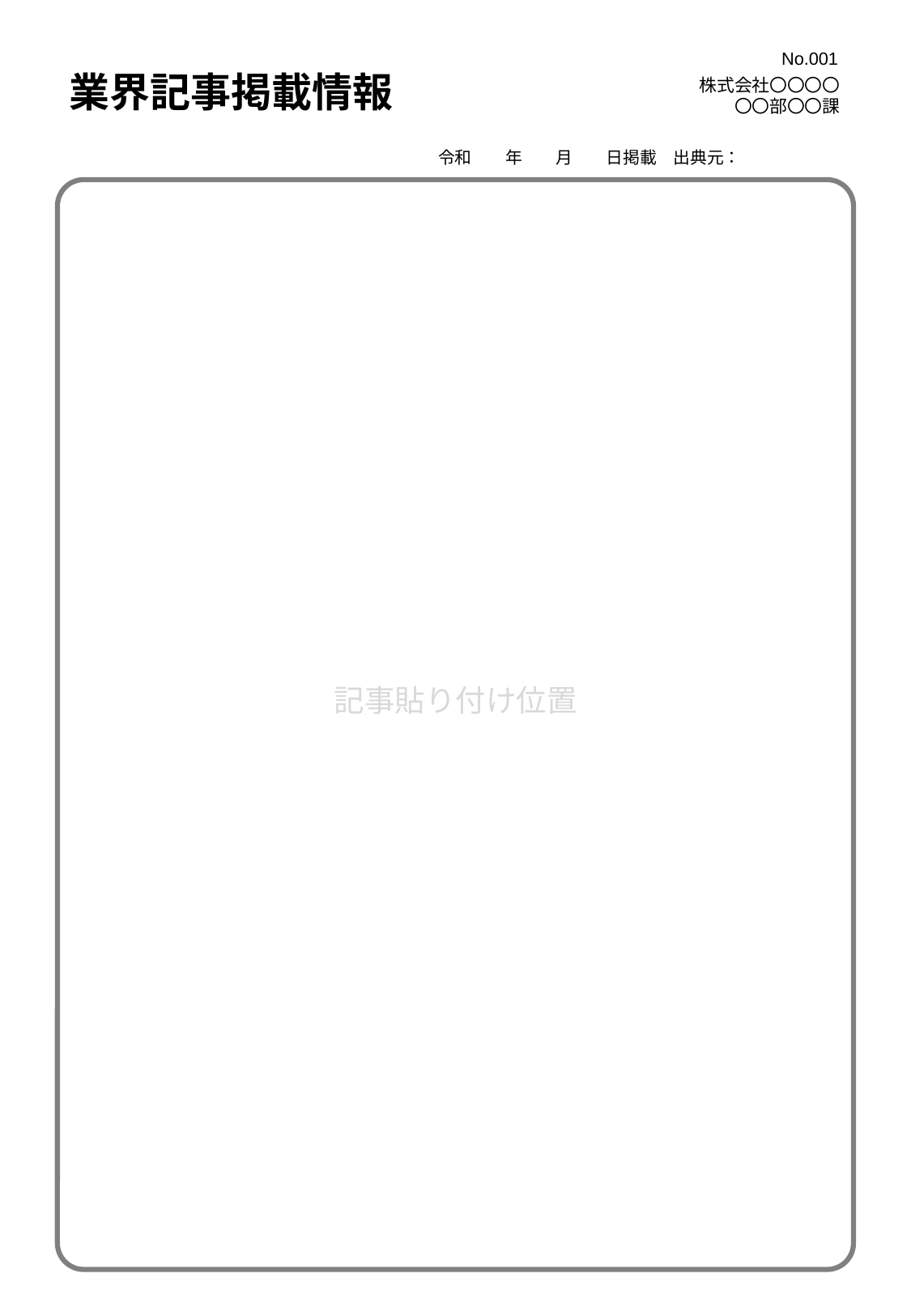

No.001
# 業界記事掲載情報
株式会社〇〇〇〇
〇〇部〇〇課
令和　　年　　月　　日掲載　出典元：

記事貼り付け位置